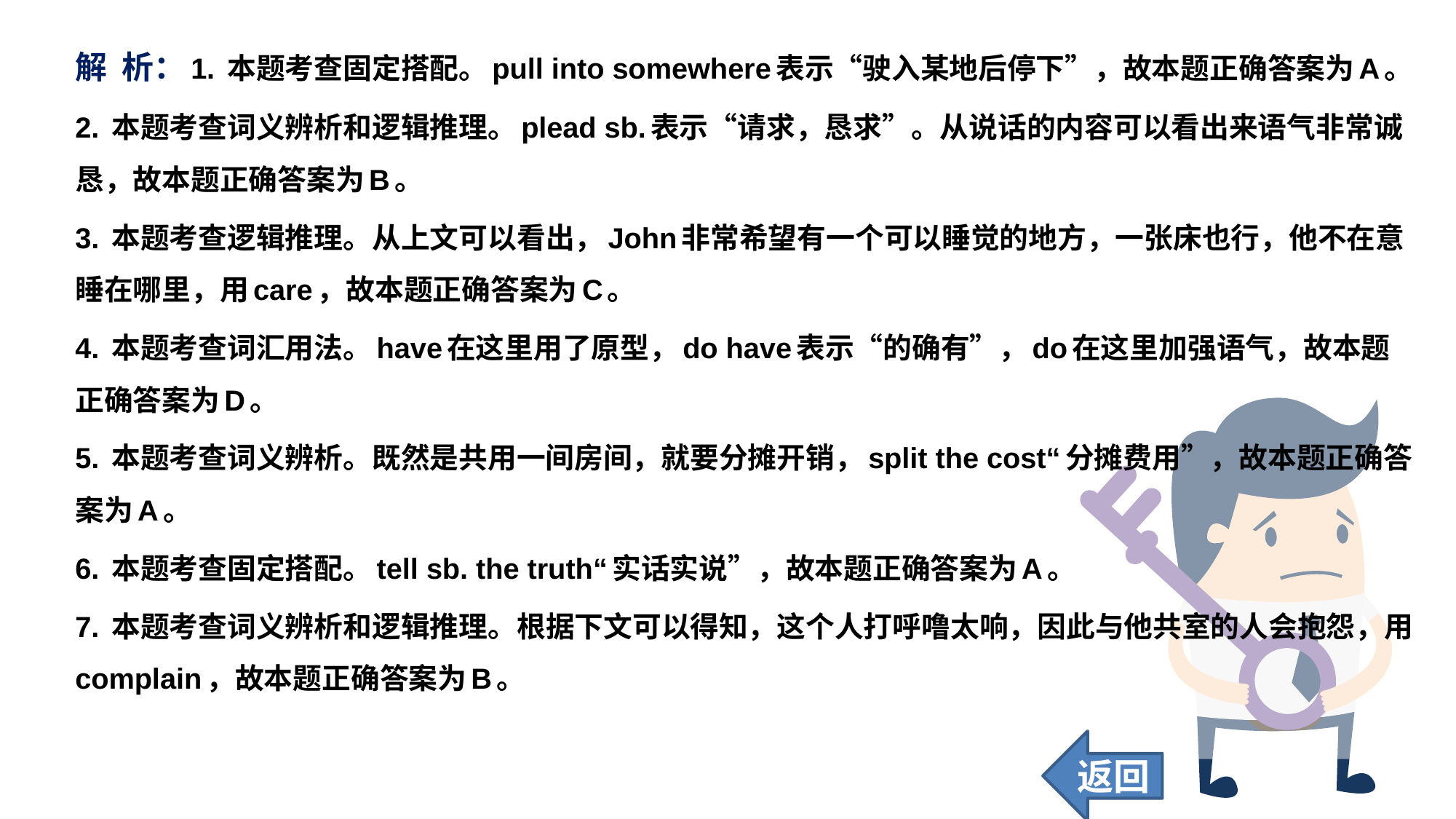

解  析：1. 本题考查固定搭配。pull into somewhere表示“驶入某地后停下”，故本题正确答案为A。
2. 本题考查词义辨析和逻辑推理。plead sb.表示“请求，恳求”。从说话的内容可以看出来语气非常诚恳，故本题正确答案为B。
3. 本题考查逻辑推理。从上文可以看出，John非常希望有一个可以睡觉的地方，一张床也行，他不在意睡在哪里，用care，故本题正确答案为C。
4. 本题考查词汇用法。have在这里用了原型，do have表示“的确有”，do在这里加强语气，故本题正确答案为D。
5. 本题考查词义辨析。既然是共用一间房间，就要分摊开销，split the cost“分摊费用”，故本题正确答案为A。
6. 本题考查固定搭配。tell sb. the truth“实话实说”，故本题正确答案为A。
7. 本题考查词义辨析和逻辑推理。根据下文可以得知，这个人打呼噜太响，因此与他共室的人会抱怨，用complain，故本题正确答案为B。

返回
38